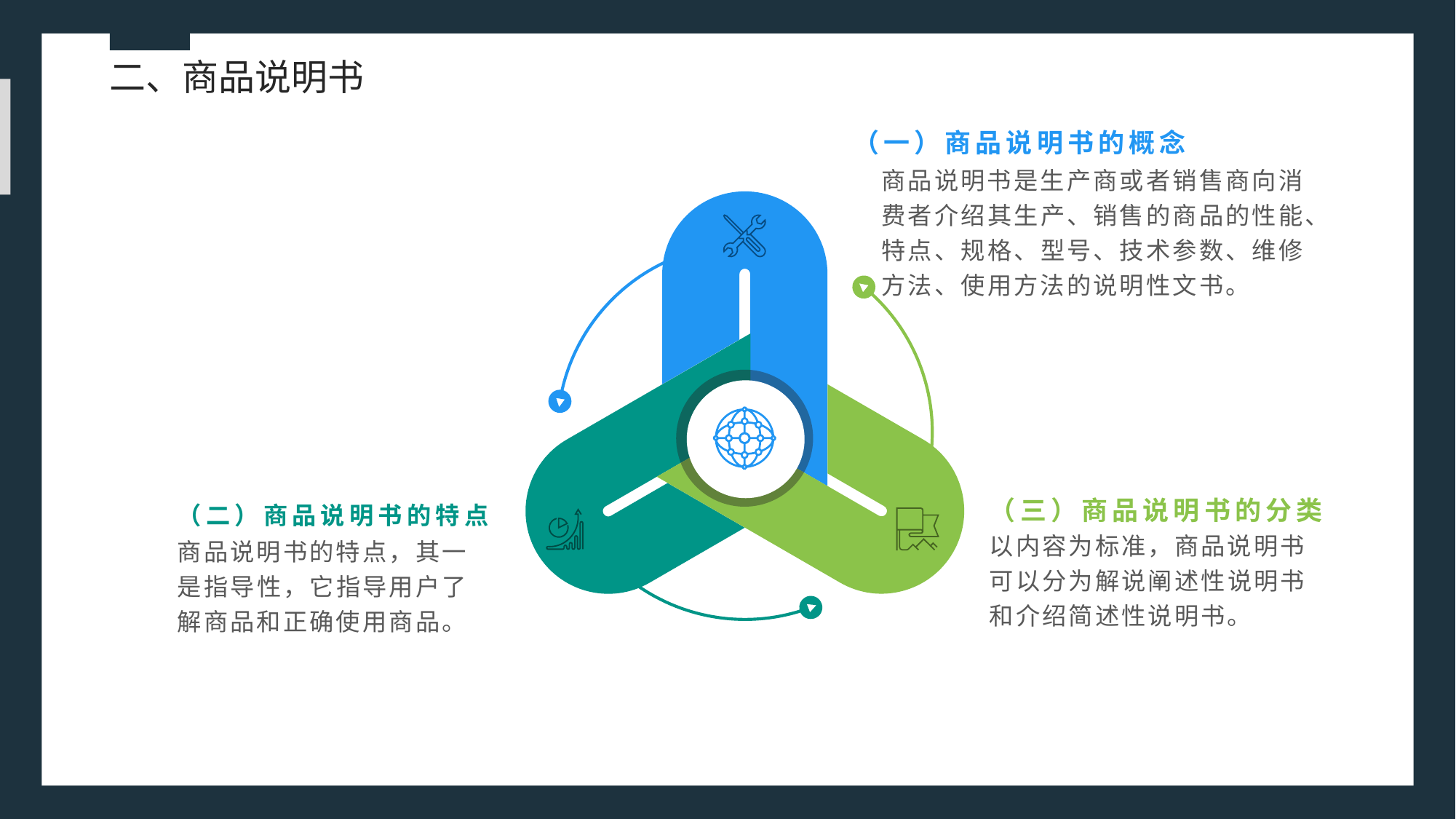

二、商品说明书

（一）商品说明书的概念
商品说明书是生产商或者销售商向消费者介绍其生产、销售的商品的性能、特点、规格、型号、技术参数、维修方法、使用方法的说明性文书。

（二）商品说明书的特点
（三）商品说明书的分类

以内容为标准，商品说明书可以分为解说阐述性说明书和介绍简述性说明书。
商品说明书的特点，其一是指导性，它指导用户了解商品和正确使用商品。